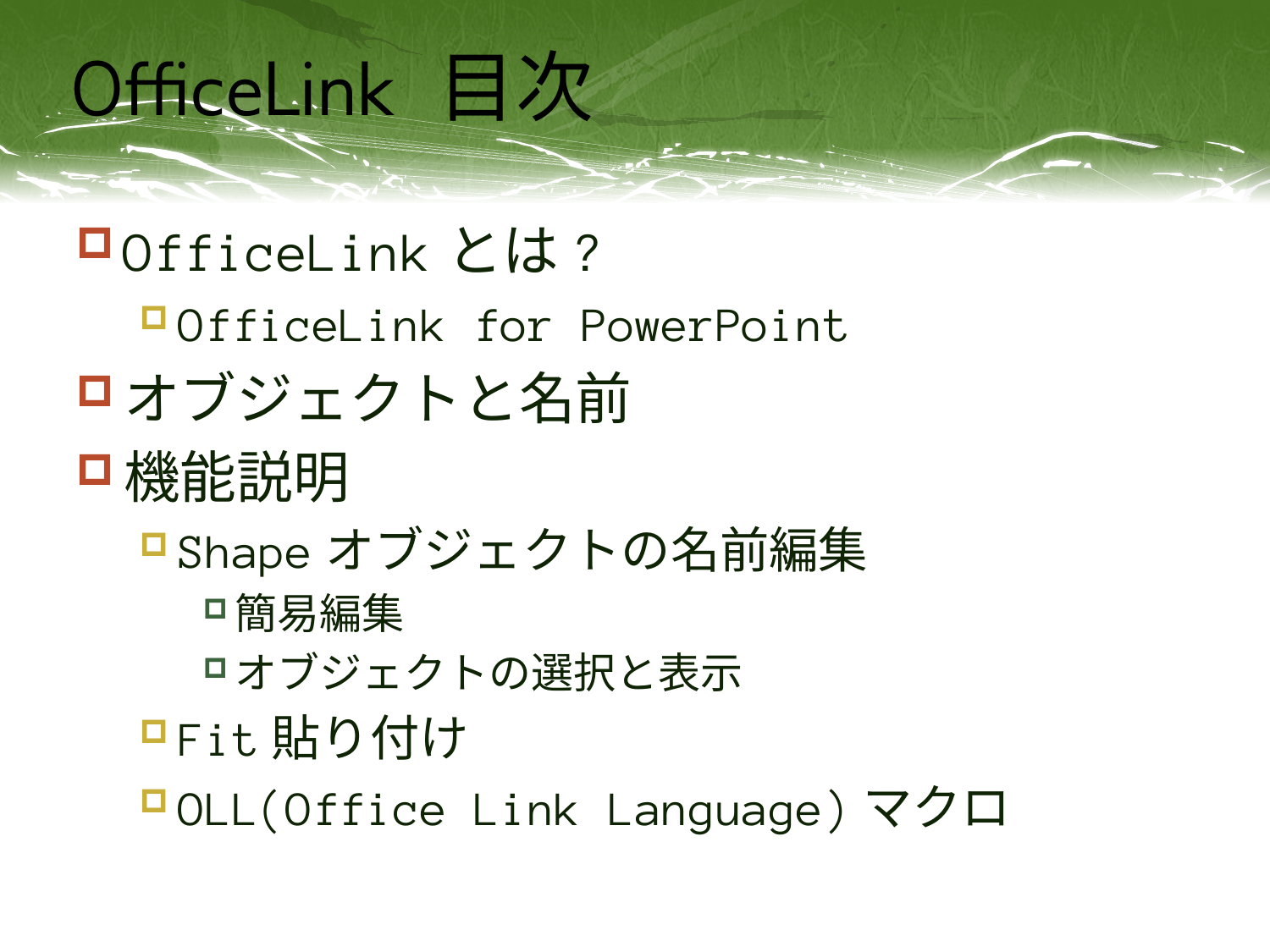

# OfficeLink 目次
OfficeLinkとは?
OfficeLink for PowerPoint
オブジェクトと名前
機能説明
Shapeオブジェクトの名前編集
簡易編集
オブジェクトの選択と表示
Fit貼り付け
OLL(Office Link Language)マクロ